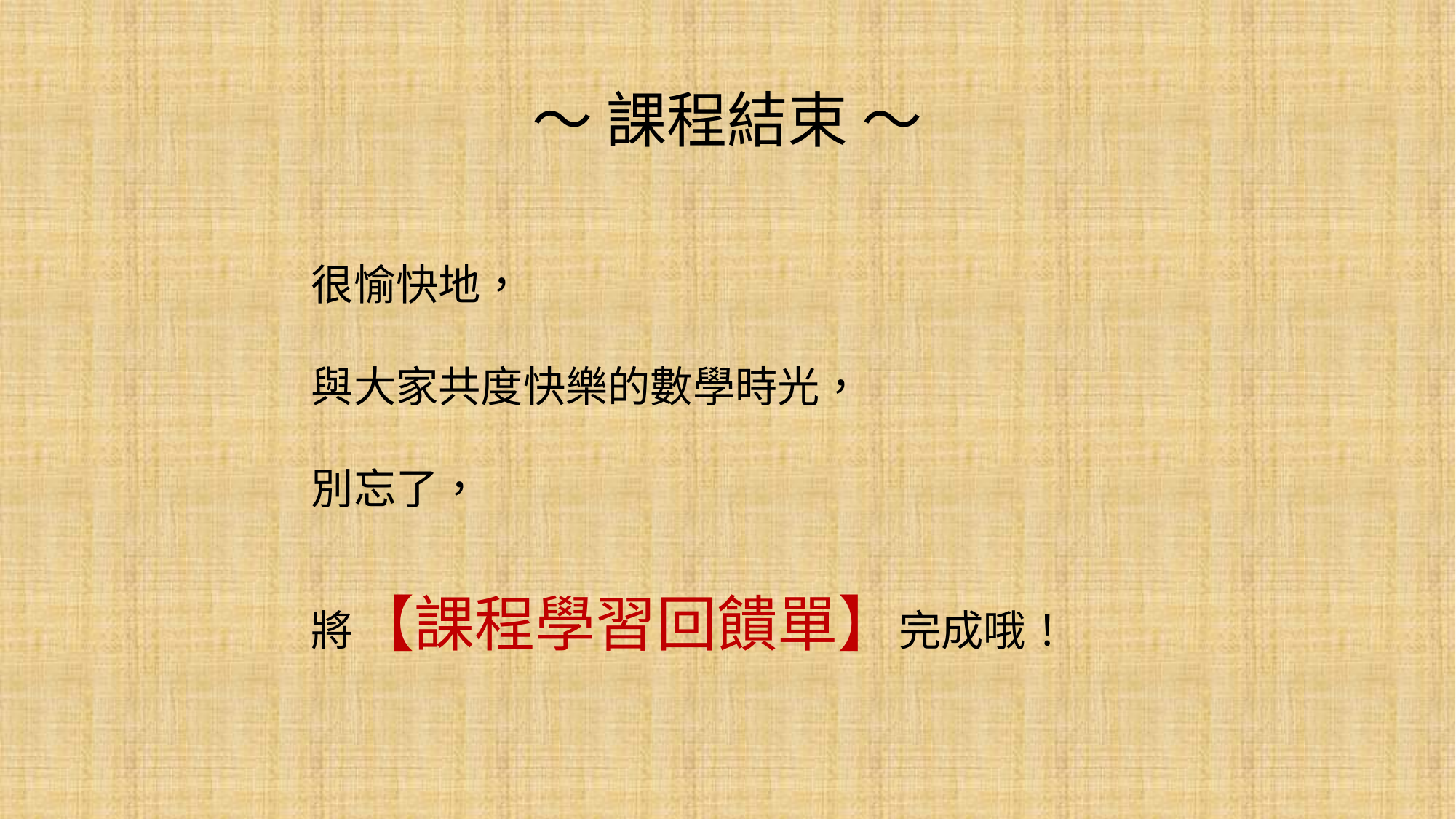

# ～ 課程結束 ～
很愉快地，
與大家共度快樂的數學時光，
別忘了，
將【課程學習回饋單】完成哦！